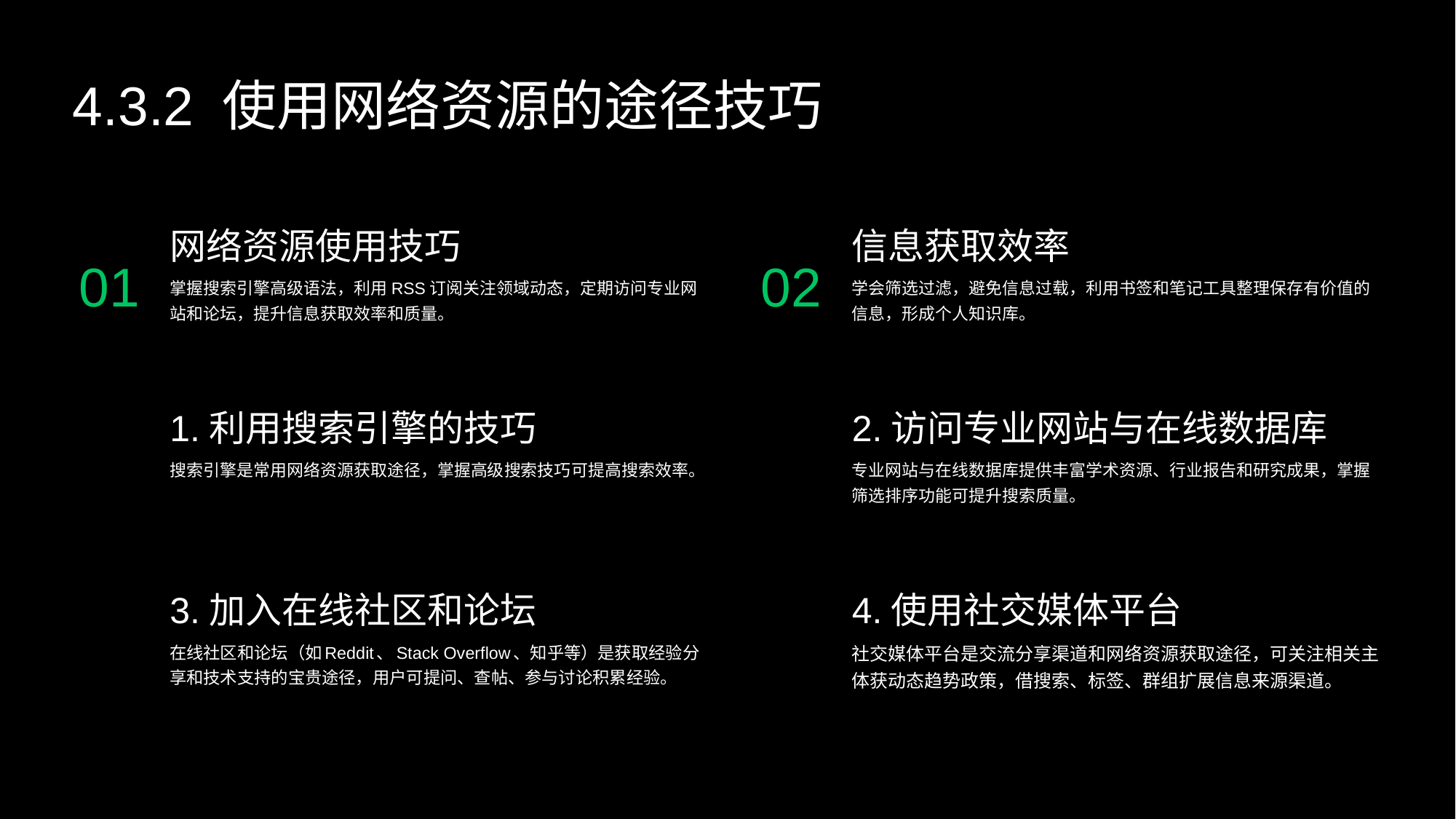

4.3.2 使用网络资源的途径技巧
网络资源使用技巧
信息获取效率
01
02
掌握搜索引擎高级语法，利用RSS订阅关注领域动态，定期访问专业网站和论坛，提升信息获取效率和质量。
学会筛选过滤，避免信息过载，利用书签和笔记工具整理保存有价值的信息，形成个人知识库。
1.利用搜索引擎的技巧
2.访问专业网站与在线数据库
搜索引擎是常用网络资源获取途径，掌握高级搜索技巧可提高搜索效率。
专业网站与在线数据库提供丰富学术资源、行业报告和研究成果，掌握筛选排序功能可提升搜索质量。
3.加入在线社区和论坛
4.使用社交媒体平台
在线社区和论坛（如Reddit、Stack Overflow、知乎等）是获取经验分享和技术支持的宝贵途径，用户可提问、查帖、参与讨论积累经验。
社交媒体平台是交流分享渠道和网络资源获取途径，可关注相关主体获动态趋势政策，借搜索、标签、群组扩展信息来源渠道。